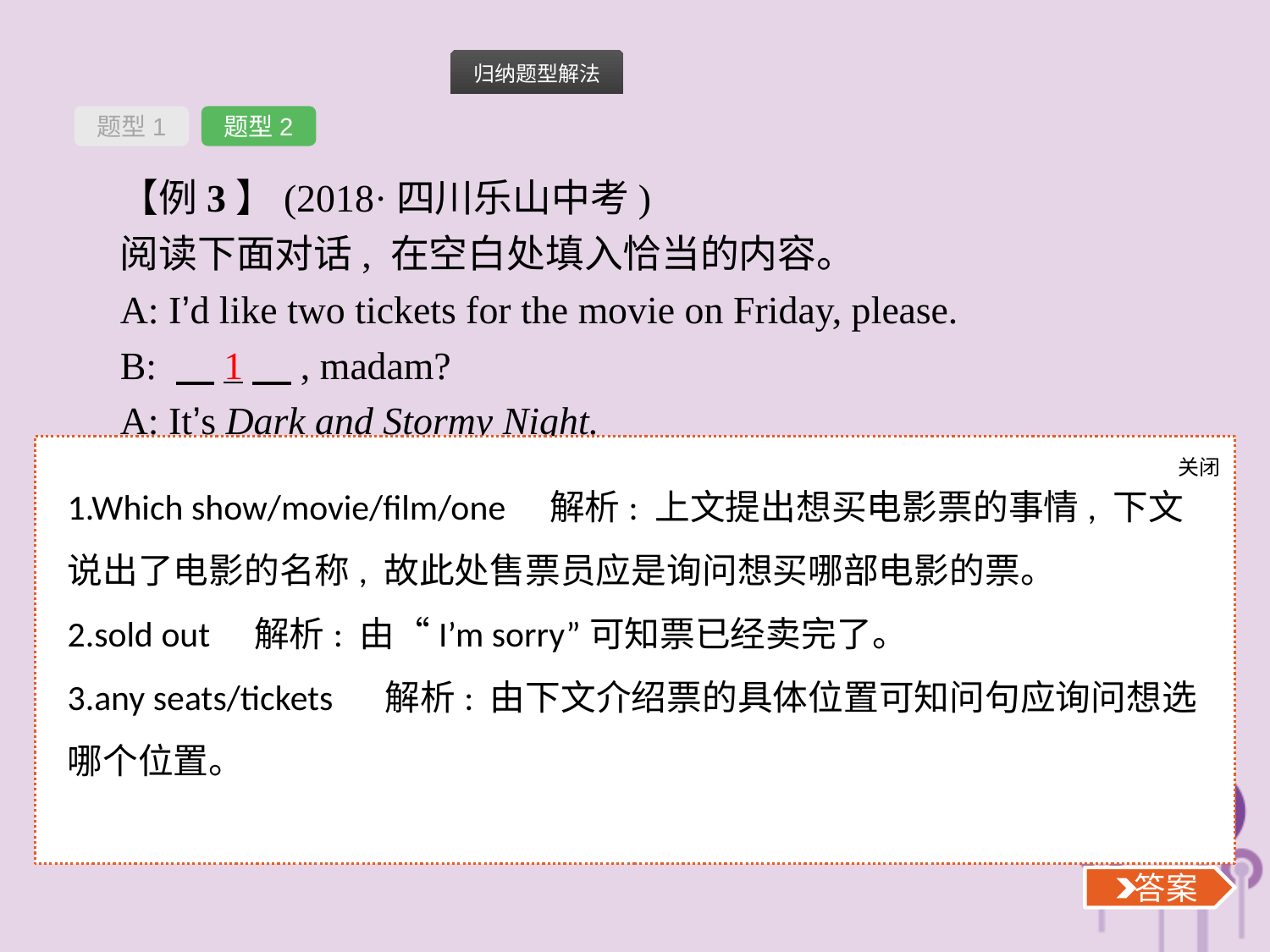

题型1
题型2
【例3】(2018·四川乐山中考)
阅读下面对话, 在空白处填入恰当的内容。
A: I’d like two tickets for the movie on Friday, please.
B: 　1　, madam?
A: It’s Dark and Stormy Night.
B: I’m sorry, that show is 　2　.
A: Well, how about Saturday or Sunday?
B: Yes, we do have tickets for that movie on those days.
A: Are there 　3　 left for the middle row for Saturday?

关闭
  答案

1.Which show/movie/film/one　解析: 上文提出想买电影票的事情, 下文说出了电影的名称, 故此处售票员应是询问想买哪部电影的票。
2.sold out　解析: 由“I’m sorry”可知票已经卖完了。
3.any seats/tickets 　解析: 由下文介绍票的具体位置可知问句应询问想选哪个位置。
  答案